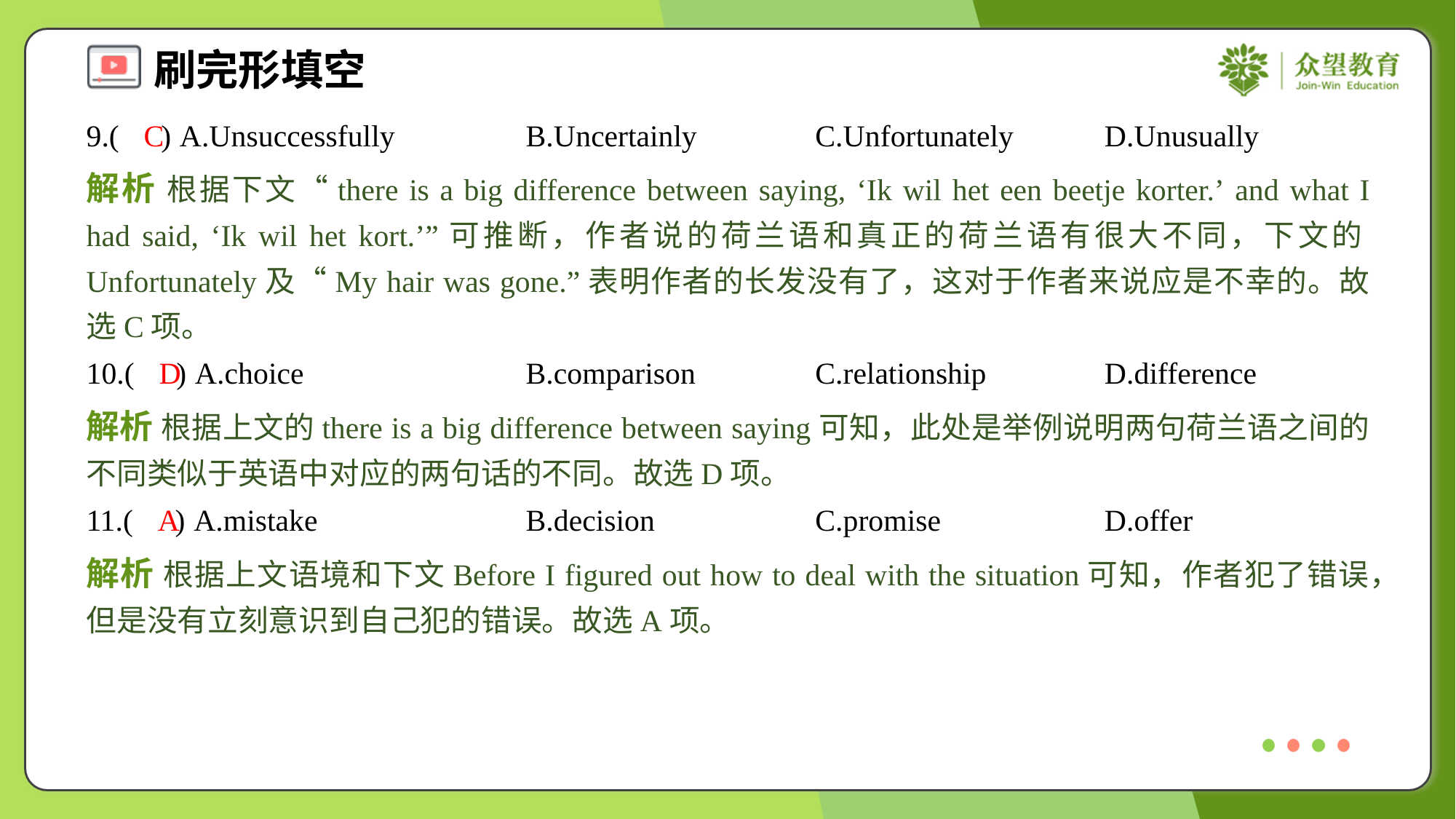

9.(     ) A.Unsuccessfully	B.Uncertainly	C.Unfortunately	D.Unusually
C
解析 根据下文“there is a big difference between saying, ‘Ik wil het een beetje korter.’ and what I had said, ‘Ik wil het kort.’”可推断，作者说的荷兰语和真正的荷兰语有很大不同，下文的Unfortunately及“My hair was gone.”表明作者的长发没有了，这对于作者来说应是不幸的。故选C项。
10.(     ) A.choice	B.comparison	C.relationship	D.difference
D
解析 根据上文的there is a big difference between saying可知，此处是举例说明两句荷兰语之间的不同类似于英语中对应的两句话的不同。故选D项。
11.(     ) A.mistake	B.decision	C.promise	D.offer
A
解析 根据上文语境和下文Before I figured out how to deal with the situation可知，作者犯了错误，但是没有立刻意识到自己犯的错误。故选A项。